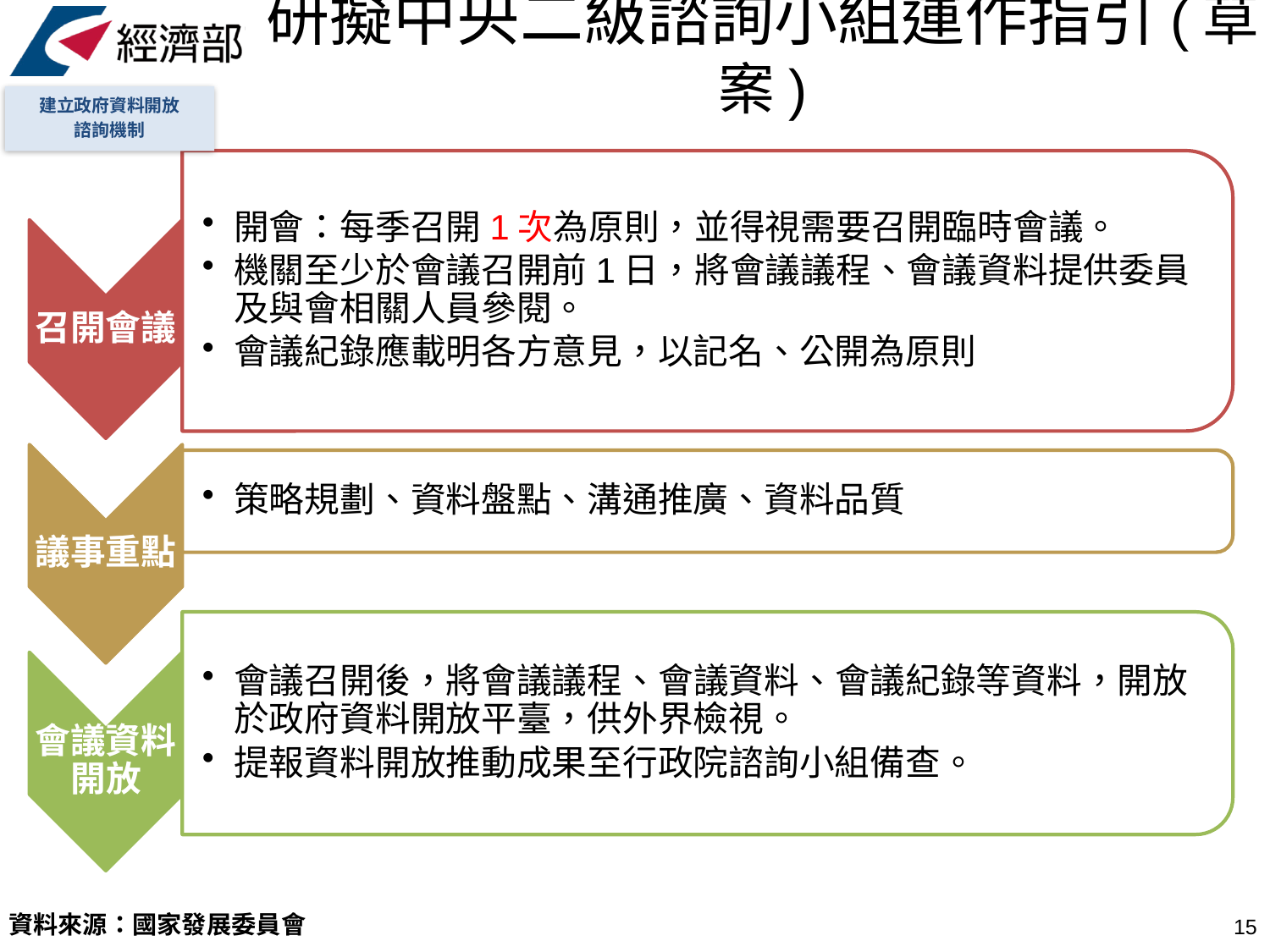

# 研擬中央二級諮詢小組運作指引(草案)
建立政府資料開放
諮詢機制
召開會議
開會：每季召開1次為原則，並得視需要召開臨時會議。
機關至少於會議召開前1日，將會議議程、會議資料提供委員及與會相關人員參閱。
會議紀錄應載明各方意見，以記名、公開為原則
議事重點
策略規劃、資料盤點、溝通推廣、資料品質
會議資料 開放
會議召開後，將會議議程、會議資料、會議紀錄等資料，開放於政府資料開放平臺，供外界檢視。
提報資料開放推動成果至行政院諮詢小組備查。
15
資料來源：國家發展委員會